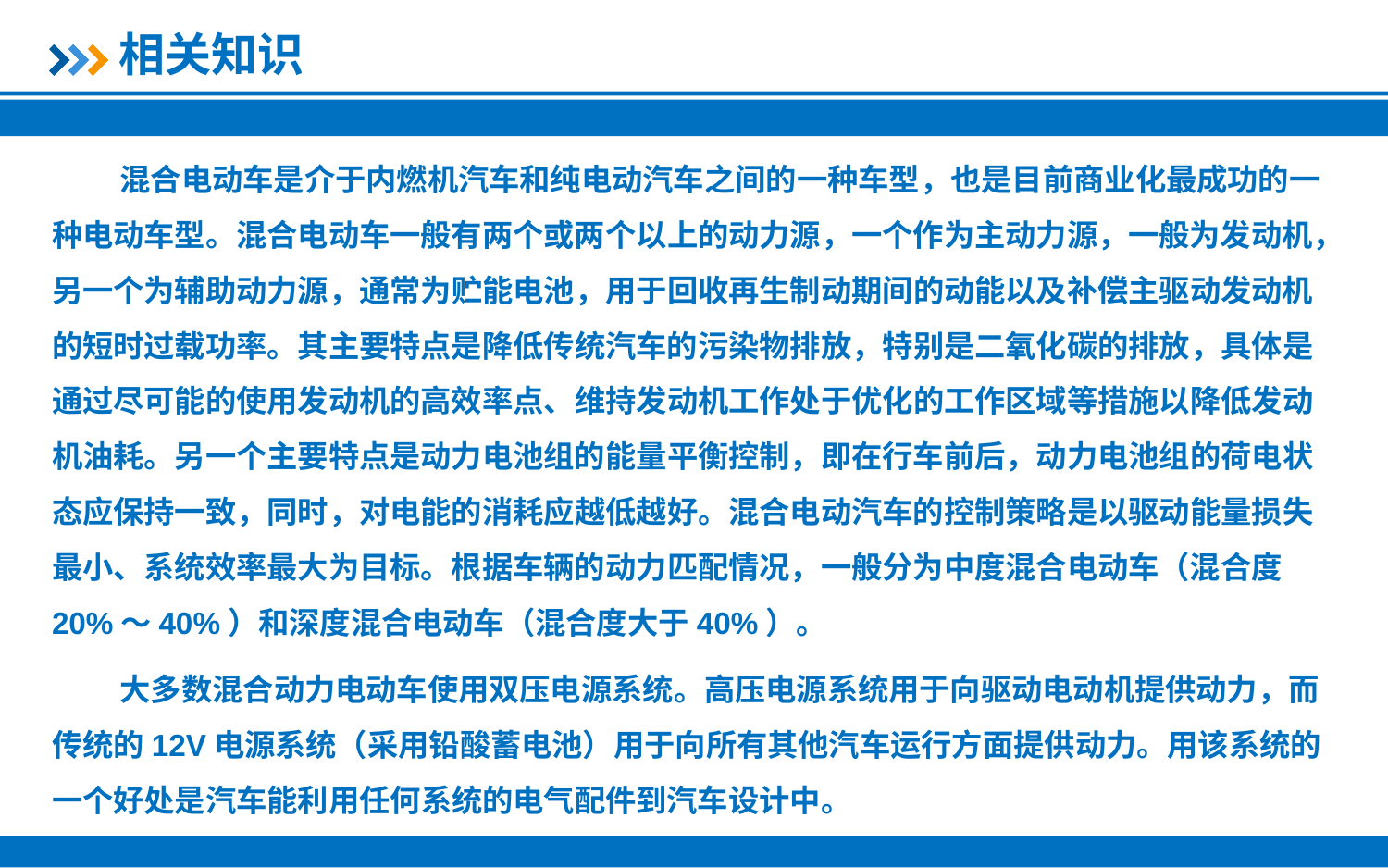

相关知识
混合电动车是介于内燃机汽车和纯电动汽车之间的一种车型，也是目前商业化最成功的一种电动车型。混合电动车一般有两个或两个以上的动力源，一个作为主动力源，一般为发动机，另一个为辅助动力源，通常为贮能电池，用于回收再生制动期间的动能以及补偿主驱动发动机的短时过载功率。其主要特点是降低传统汽车的污染物排放，特别是二氧化碳的排放，具体是通过尽可能的使用发动机的高效率点、维持发动机工作处于优化的工作区域等措施以降低发动机油耗。另一个主要特点是动力电池组的能量平衡控制，即在行车前后，动力电池组的荷电状态应保持一致，同时，对电能的消耗应越低越好。混合电动汽车的控制策略是以驱动能量损失最小、系统效率最大为目标。根据车辆的动力匹配情况，一般分为中度混合电动车（混合度20%～40%）和深度混合电动车（混合度大于40%）。
大多数混合动力电动车使用双压电源系统。高压电源系统用于向驱动电动机提供动力，而传统的12V电源系统（采用铅酸蓄电池）用于向所有其他汽车运行方面提供动力。用该系统的一个好处是汽车能利用任何系统的电气配件到汽车设计中。